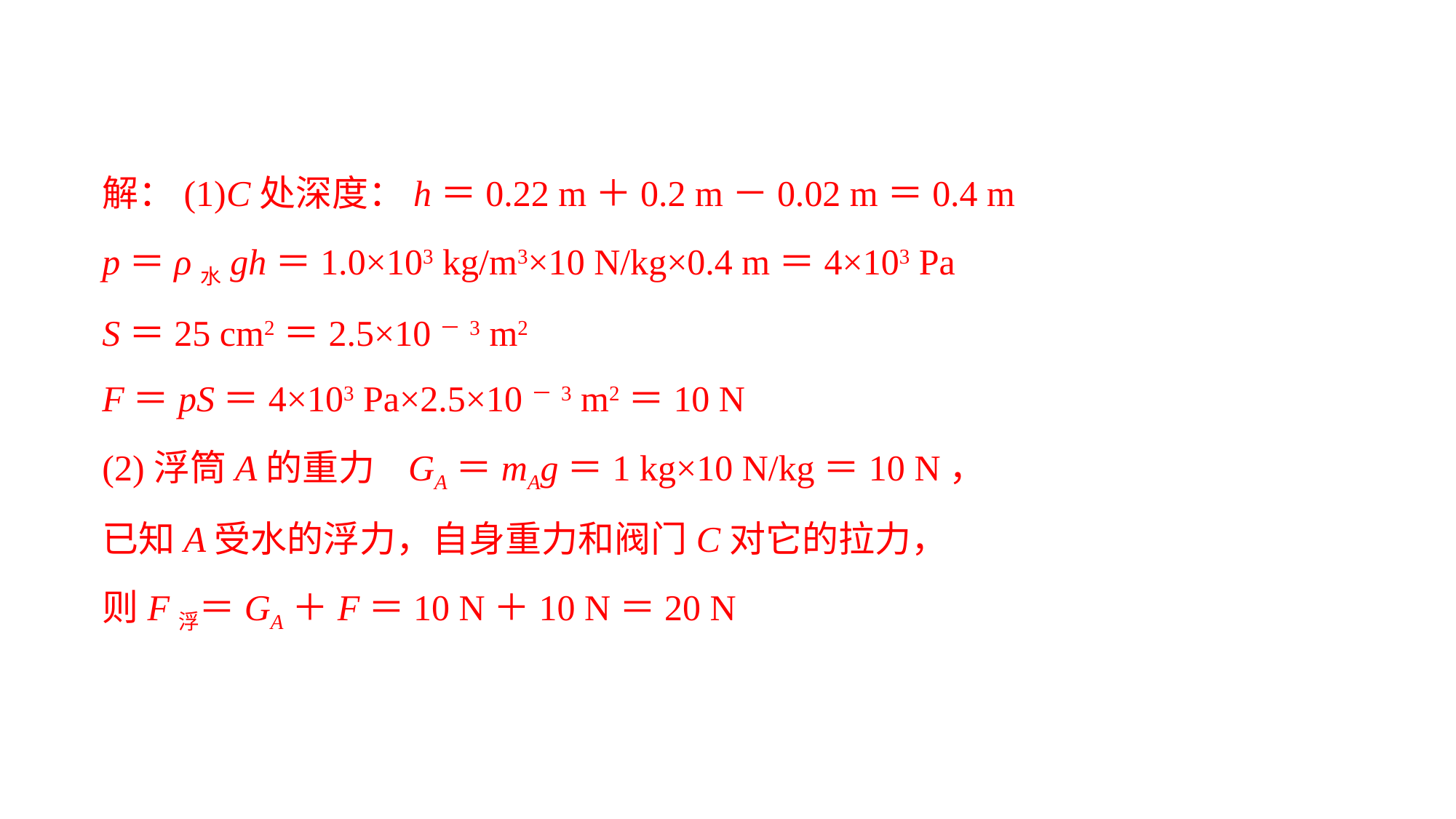

解：(1)C处深度：h＝0.22 m＋0.2 m－0.02 m＝0.4 m
p＝ρ水gh＝1.0×103 kg/m3×10 N/kg×0.4 m＝4×103 Pa
S＝25 cm2＝2.5×10－3 m2
F＝pS＝4×103 Pa×2.5×10－3 m2＝10 N
(2)浮筒A的重力   GA＝mAg＝1 kg×10 N/kg＝10 N，
已知A受水的浮力，自身重力和阀门C对它的拉力，
则F浮＝GA＋F＝10 N＋10 N＝20 N